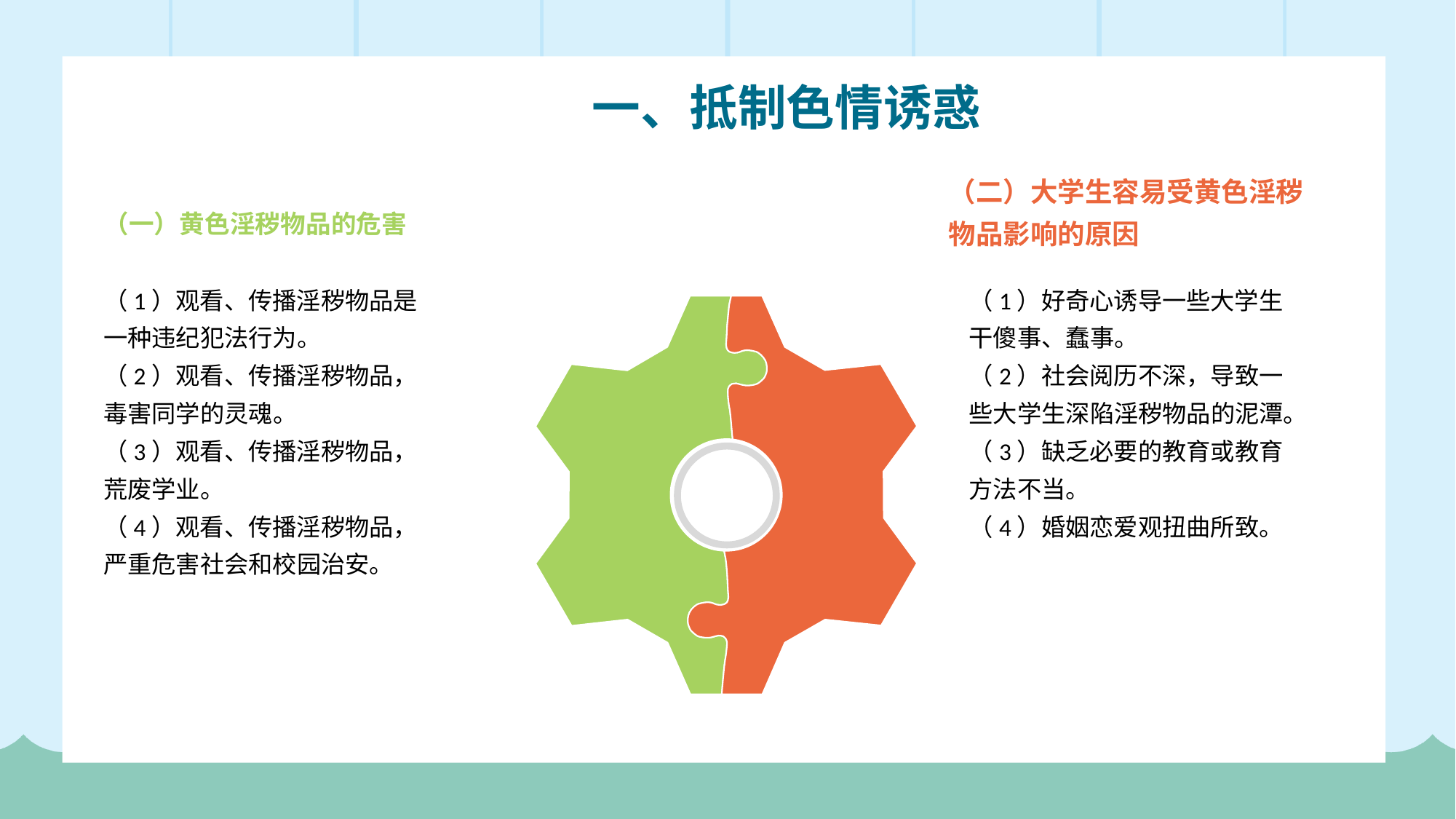

一、抵制色情诱惑
（一）黄色淫秽物品的危害
（二）大学生容易受黄色淫秽物品影响的原因
（1）观看、传播淫秽物品是一种违纪犯法行为。
（2）观看、传播淫秽物品，毒害同学的灵魂。
（3）观看、传播淫秽物品，荒废学业。
（4）观看、传播淫秽物品，严重危害社会和校园治安。
（1）好奇心诱导一些大学生干傻事、蠢事。
（2）社会阅历不深，导致一些大学生深陷淫秽物品的泥潭。
（3）缺乏必要的教育或教育方法不当。
（4）婚姻恋爱观扭曲所致。